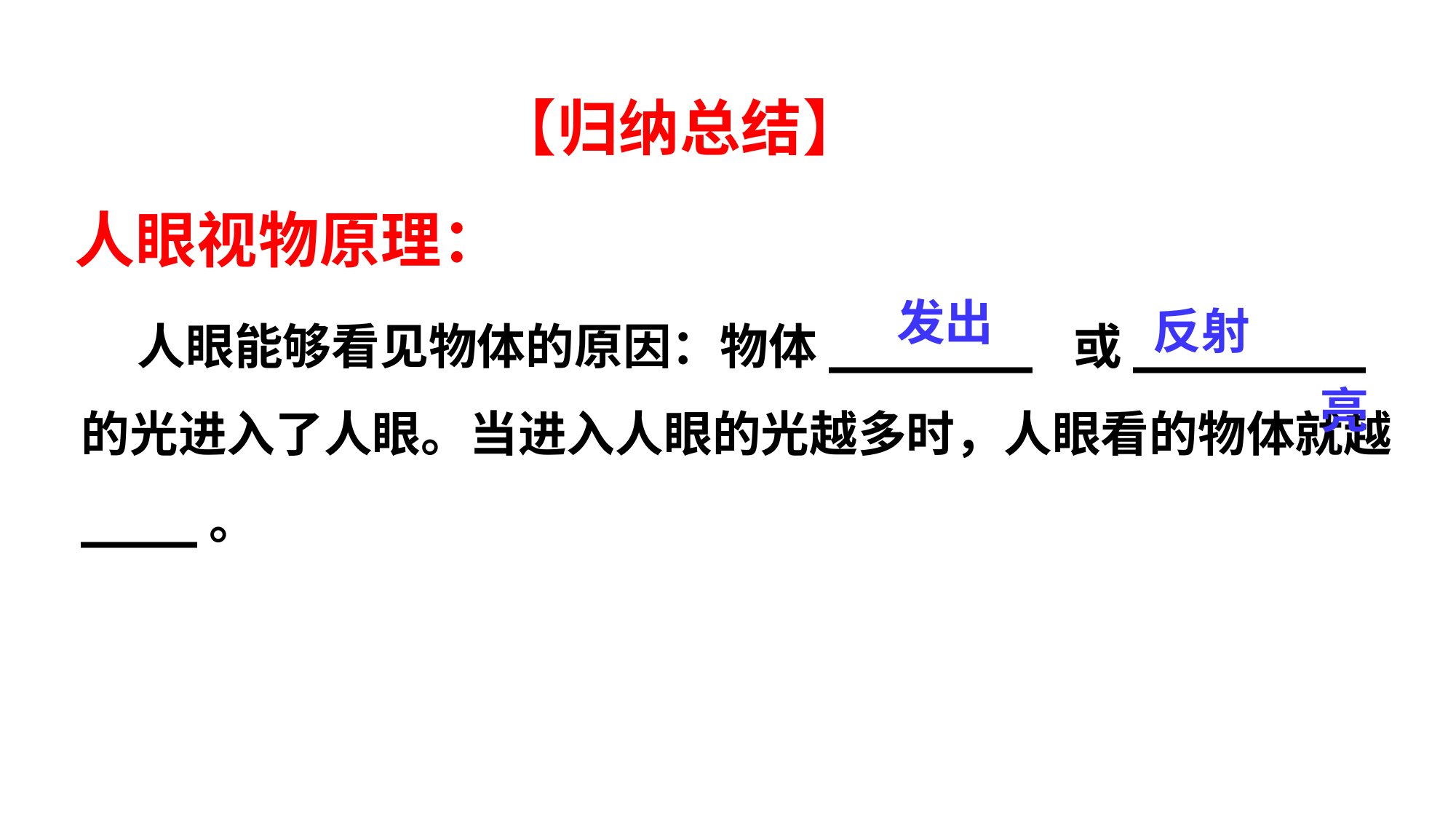

【归纳总结】
人眼视物原理：
    人眼能够看见物体的原因：物体_______ 或________的光进入了人眼。当进入人眼的光越多时，人眼看的物体就越____。
发出
反射
亮